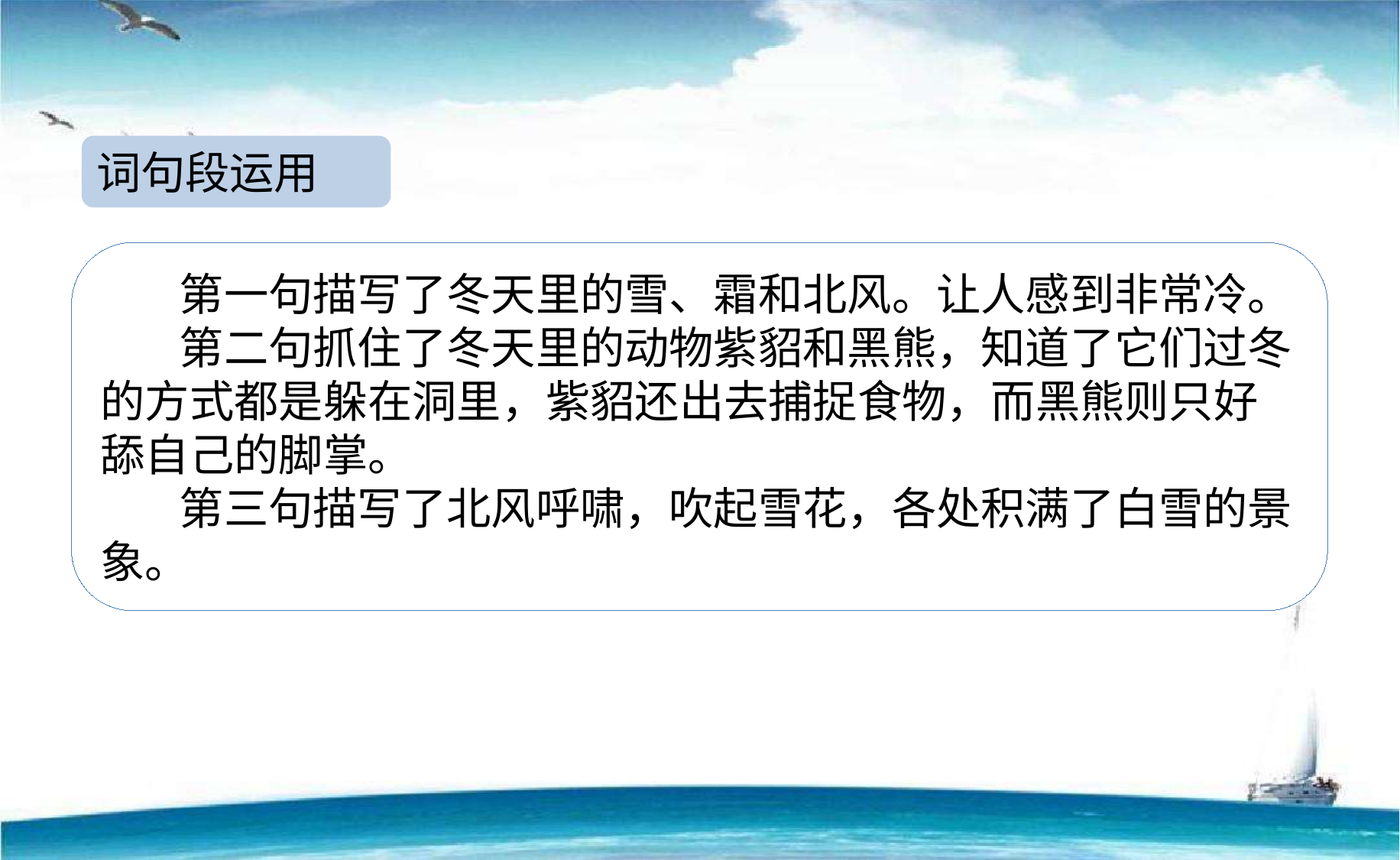

词句段运用

第一句描写了冬天里的雪、霜和北风。让人感到非常冷。
第二句抓住了冬天里的动物紫貂和黑熊，知道了它们过冬的方式都是躲在洞里，紫貂还出去捕捉食物，而黑熊则只好舔自己的脚掌。
第三句描写了北风呼啸，吹起雪花，各处积满了白雪的景象。